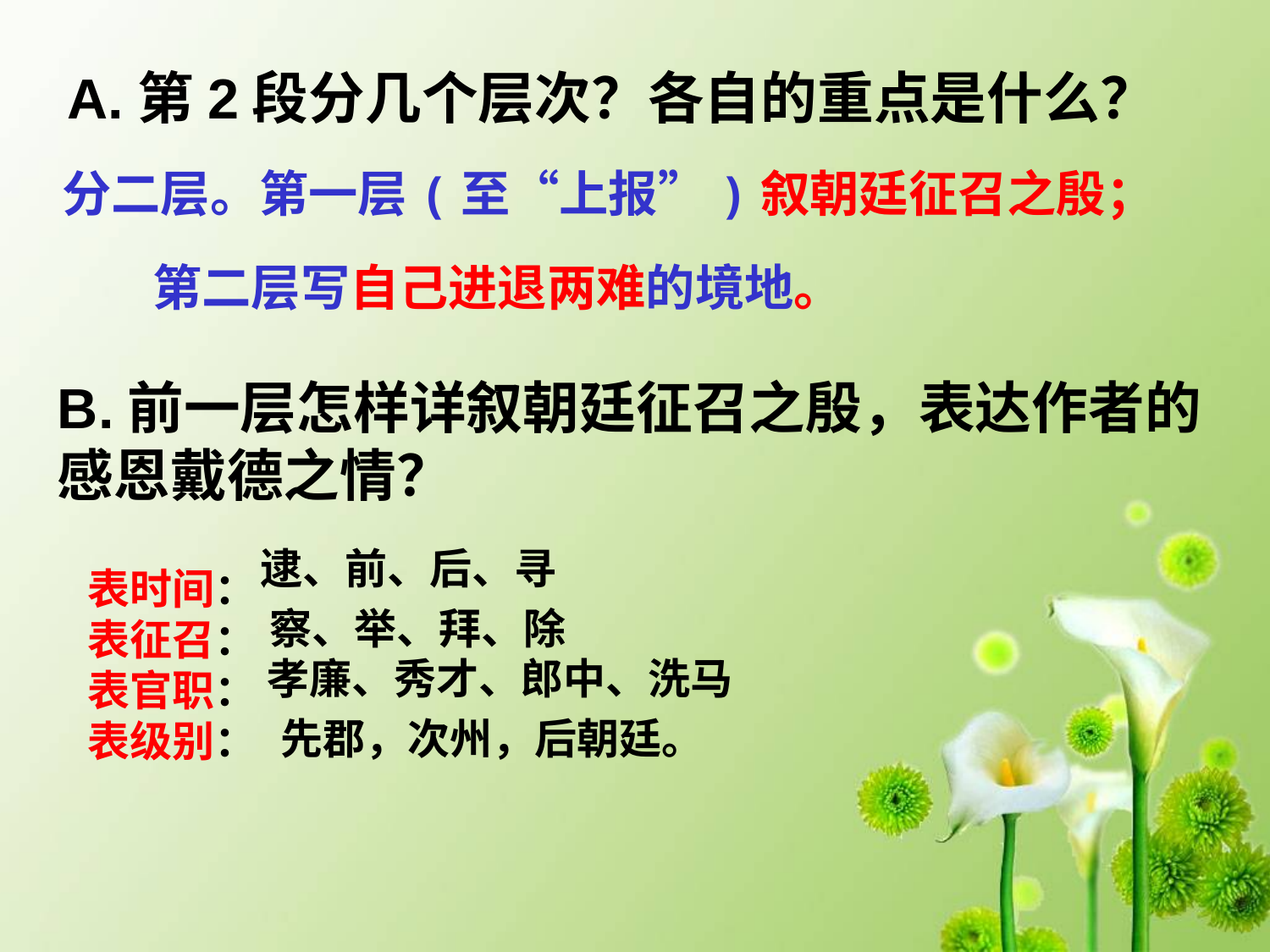

A.第2段分几个层次？各自的重点是什么？
分二层。第一层(至“上报”)叙朝廷征召之殷；
       第二层写自己进退两难的境地。
B.前一层怎样详叙朝廷征召之殷，表达作者的感恩戴德之情？
逮、前、后、寻
表时间：
表征召：
表官职：
表级别：
察、举、拜、除
孝廉、秀才、郎中、洗马
先郡，次州，后朝廷。